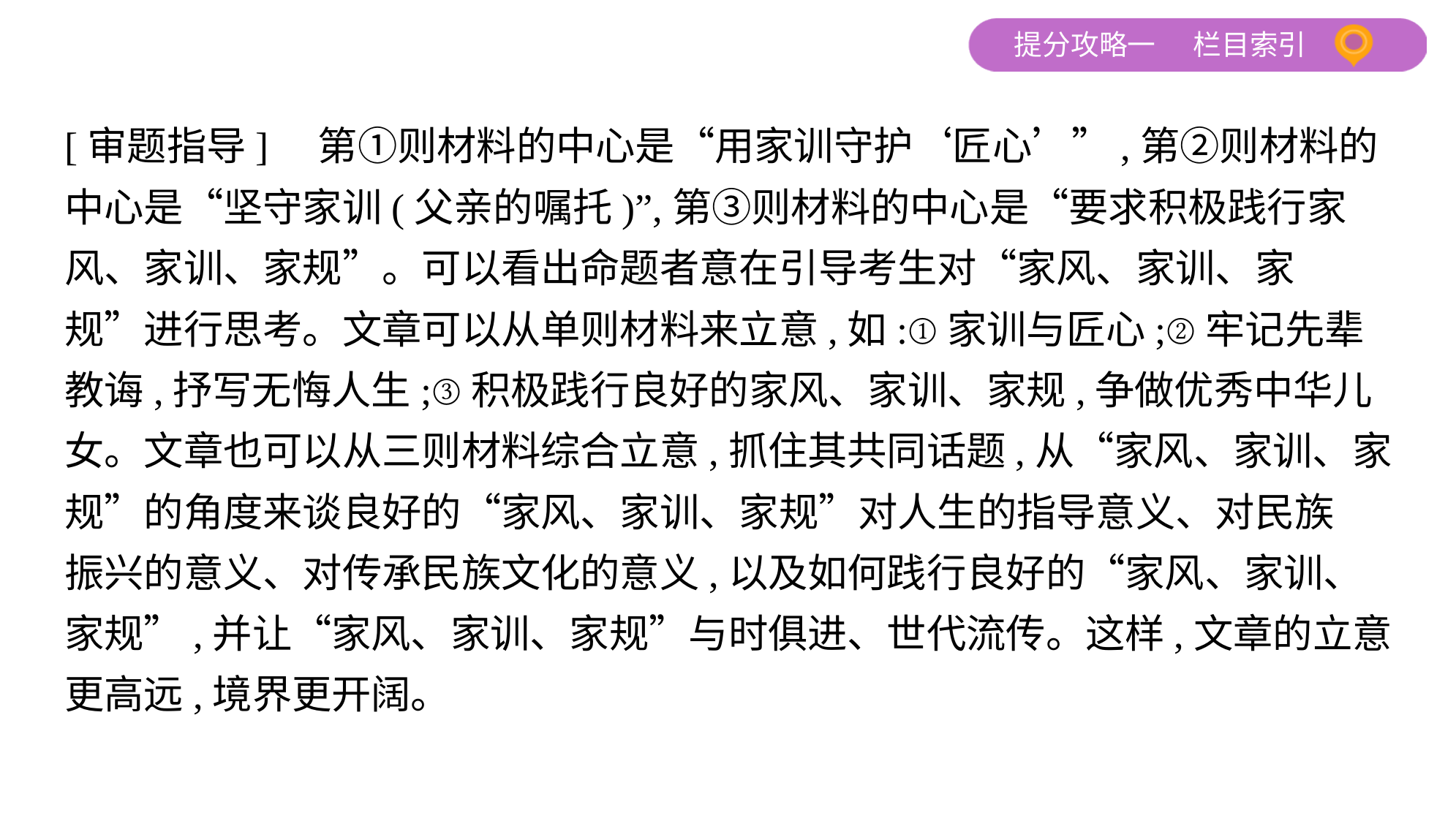

[审题指导]　第①则材料的中心是“用家训守护‘匠心’”,第②则材料的
中心是“坚守家训(父亲的嘱托)”,第③则材料的中心是“要求积极践行家
风、家训、家规”。可以看出命题者意在引导考生对“家风、家训、家
规”进行思考。文章可以从单则材料来立意,如:①家训与匠心;②牢记先辈
教诲,抒写无悔人生;③积极践行良好的家风、家训、家规,争做优秀中华儿
女。文章也可以从三则材料综合立意,抓住其共同话题,从“家风、家训、家
规”的角度来谈良好的“家风、家训、家规”对人生的指导意义、对民族
振兴的意义、对传承民族文化的意义,以及如何践行良好的“家风、家训、
家规”,并让“家风、家训、家规”与时俱进、世代流传。这样,文章的立意
更高远,境界更开阔。